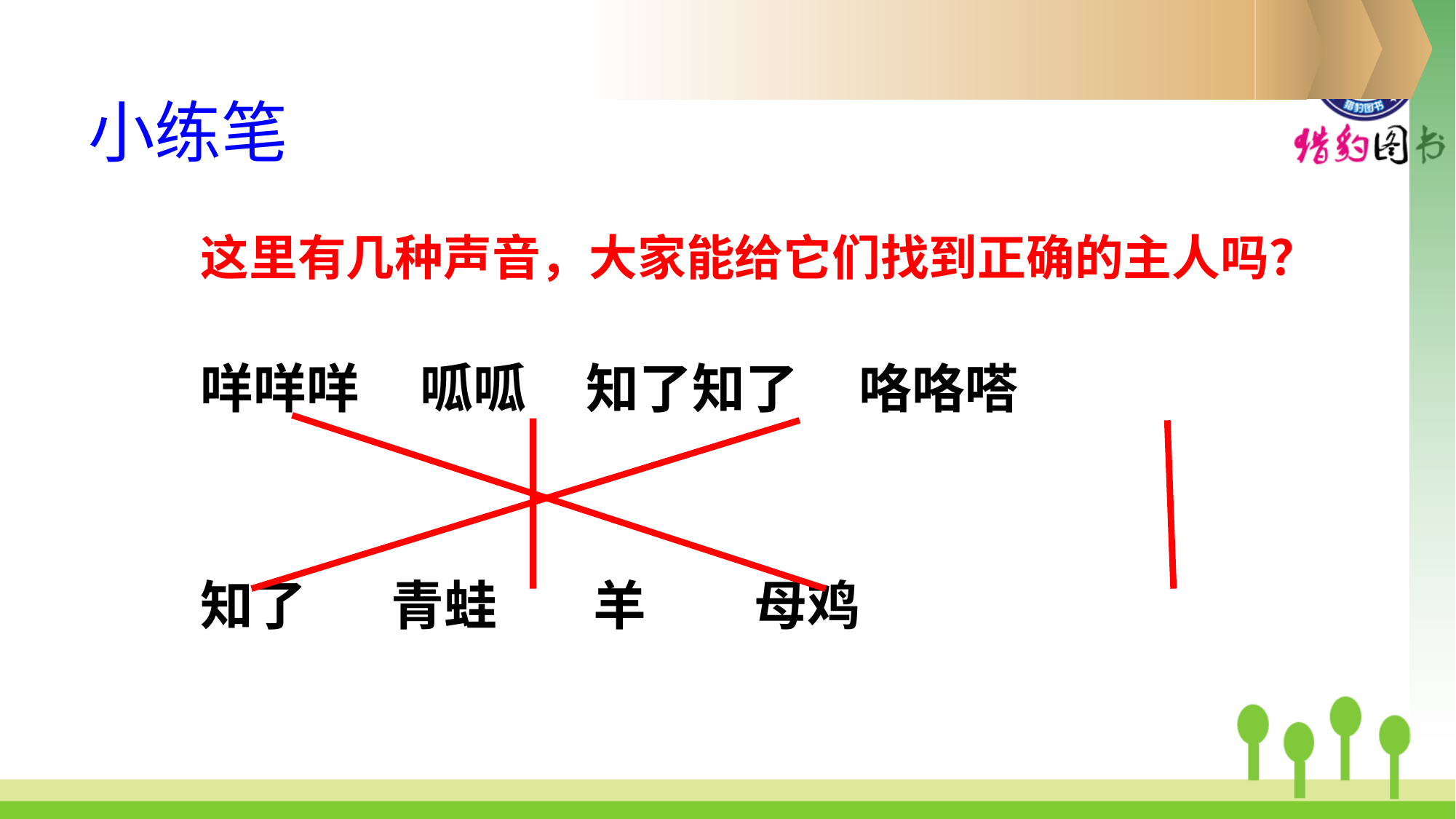

小练笔
这里有几种声音，大家能给它们找到正确的主人吗？

咩咩咩     呱呱     知了知了     咯咯嗒

知了       青蛙        羊         母鸡